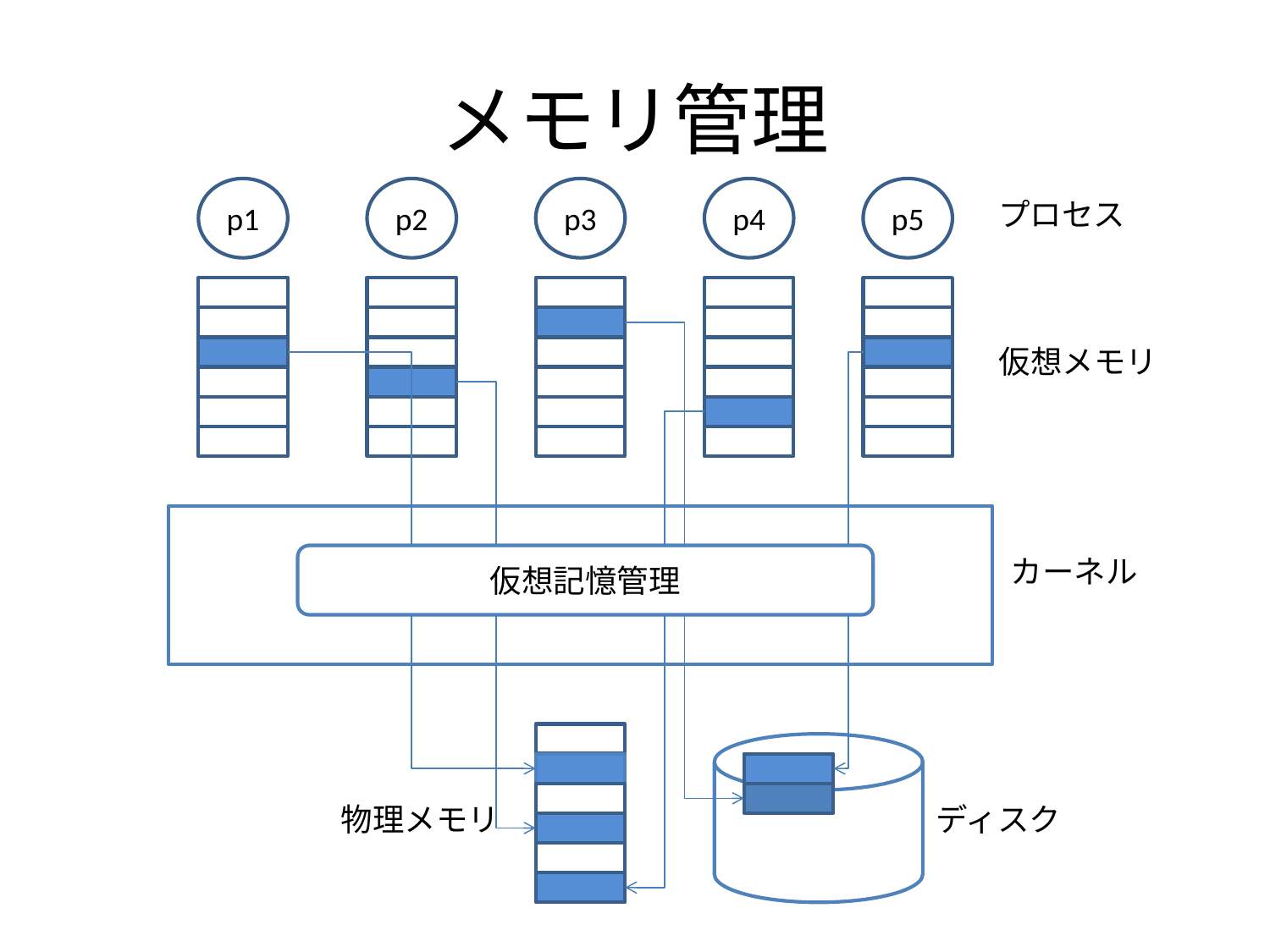

# メモリ管理
p1
p2
p3
p4
p5
プロセス

仮想メモリ

仮想記憶管理
カーネル

物理メモリ
ディスク